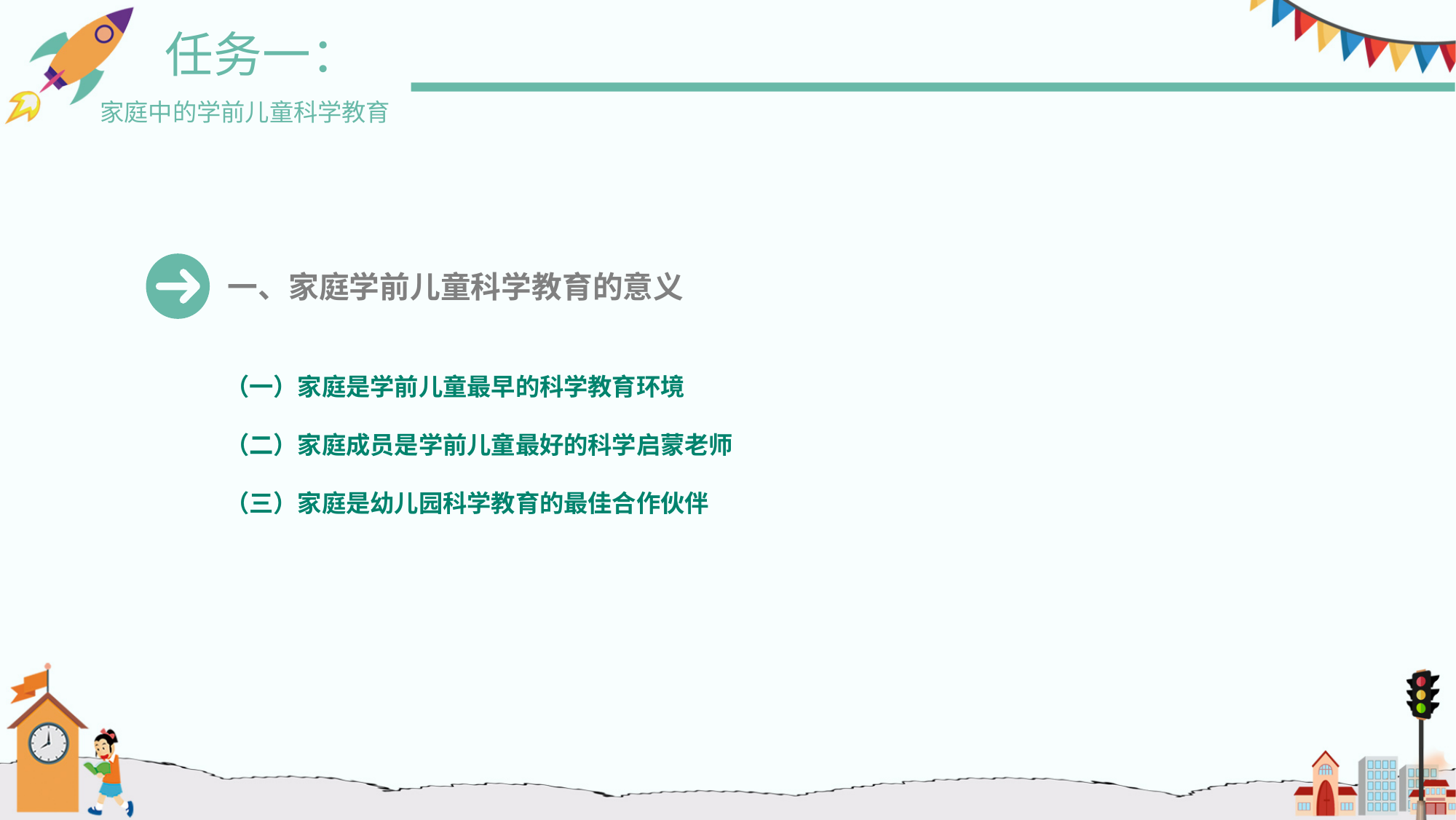

任务一：

家庭中的学前儿童科学教育

一、家庭学前儿童科学教育的意义
（一）家庭是学前儿童最早的科学教育环境
（二）家庭成员是学前儿童最好的科学启蒙老师
（三）家庭是幼儿园科学教育的最佳合作伙伴